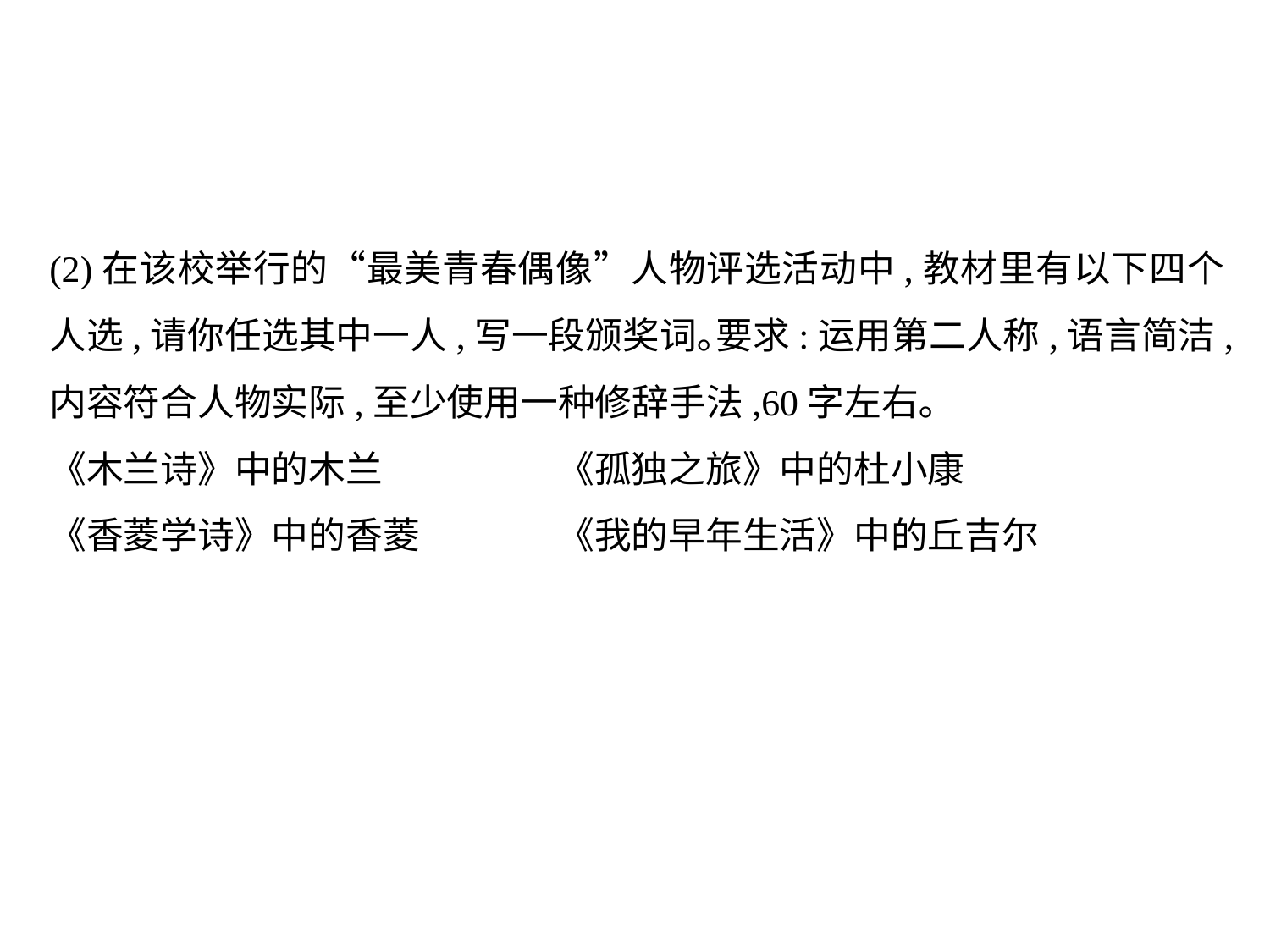

(2)在该校举行的“最美青春偶像”人物评选活动中,教材里有以下四个人选,请你任选其中一人,写一段颁奖词｡要求:运用第二人称,语言简洁,内容符合人物实际,至少使用一种修辞手法,60字左右｡
《木兰诗》中的木兰		《孤独之旅》中的杜小康
《香菱学诗》中的香菱		《我的早年生活》中的丘吉尔